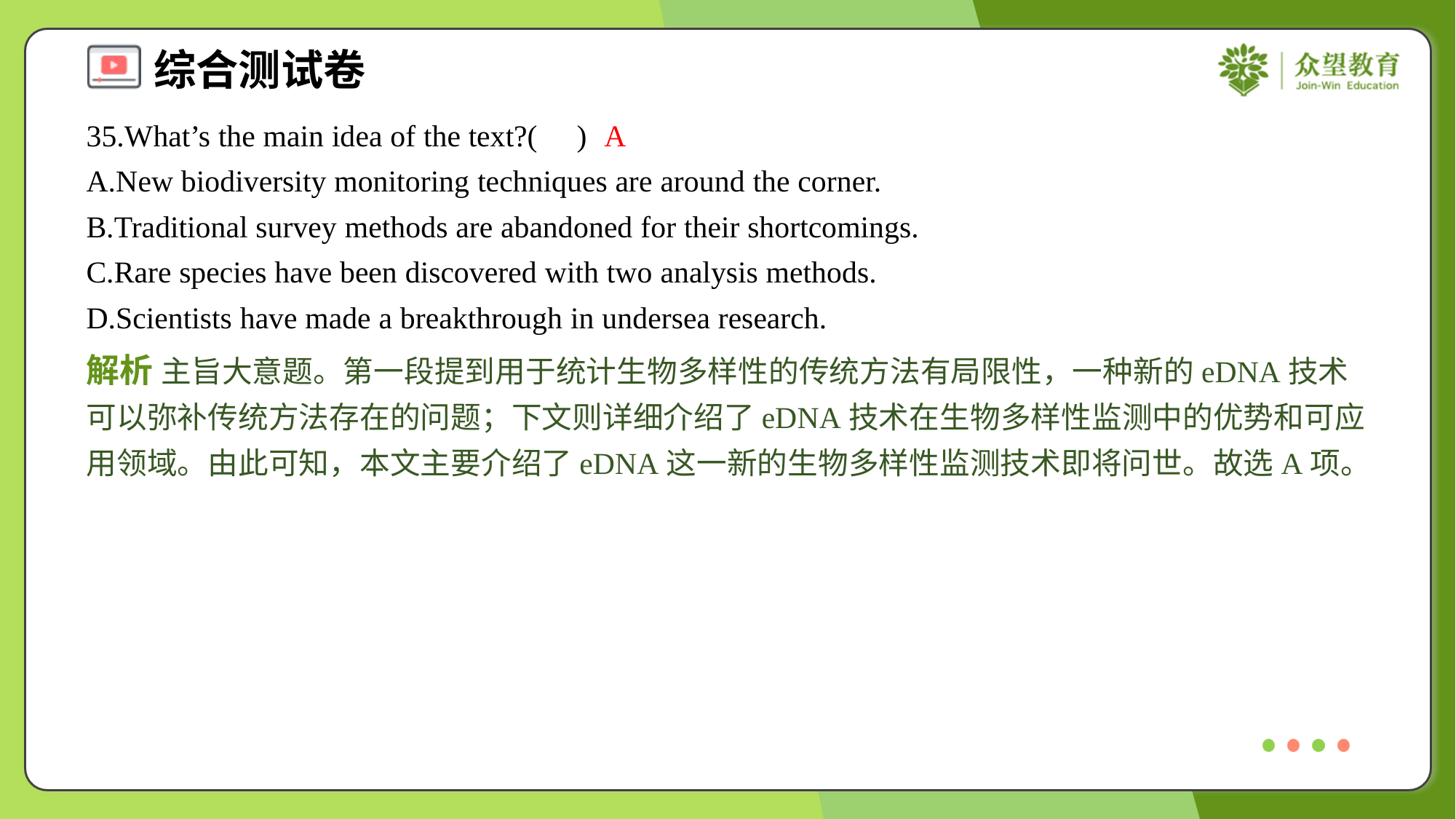

35.What’s the main idea of the text?(     )
A
A.New biodiversity monitoring techniques are around the corner.
B.Traditional survey methods are abandoned for their shortcomings.
C.Rare species have been discovered with two analysis methods.
D.Scientists have made a breakthrough in undersea research.
解析 主旨大意题。第一段提到用于统计生物多样性的传统方法有局限性，一种新的eDNA技术可以弥补传统方法存在的问题；下文则详细介绍了eDNA技术在生物多样性监测中的优势和可应用领域。由此可知，本文主要介绍了eDNA这一新的生物多样性监测技术即将问世。故选A项。